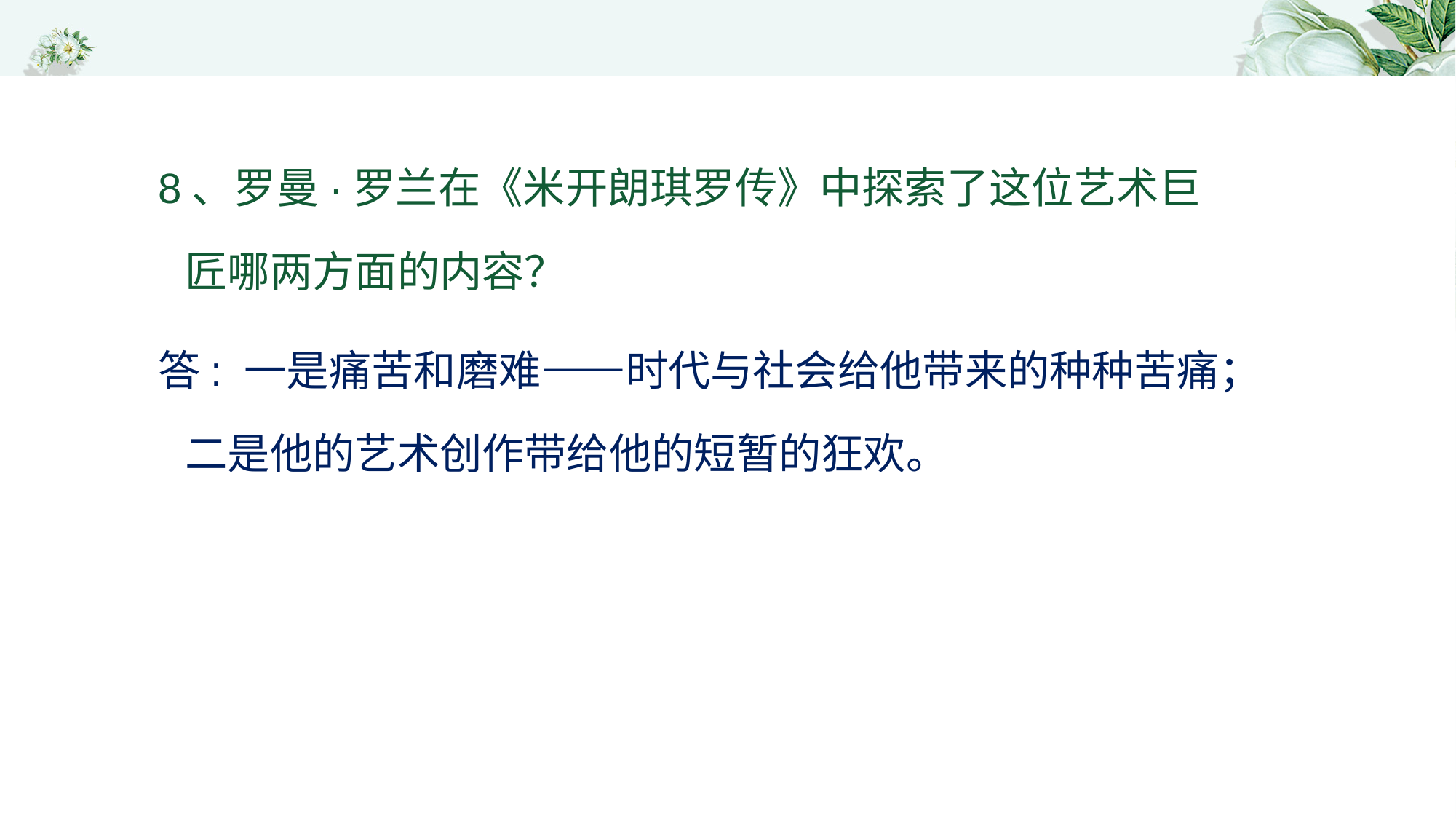

8、罗曼·罗兰在《米开朗琪罗传》中探索了这位艺术巨匠哪两方面的内容？
答: 一是痛苦和磨难——时代与社会给他带来的种种苦痛；二是他的艺术创作带给他的短暂的狂欢。